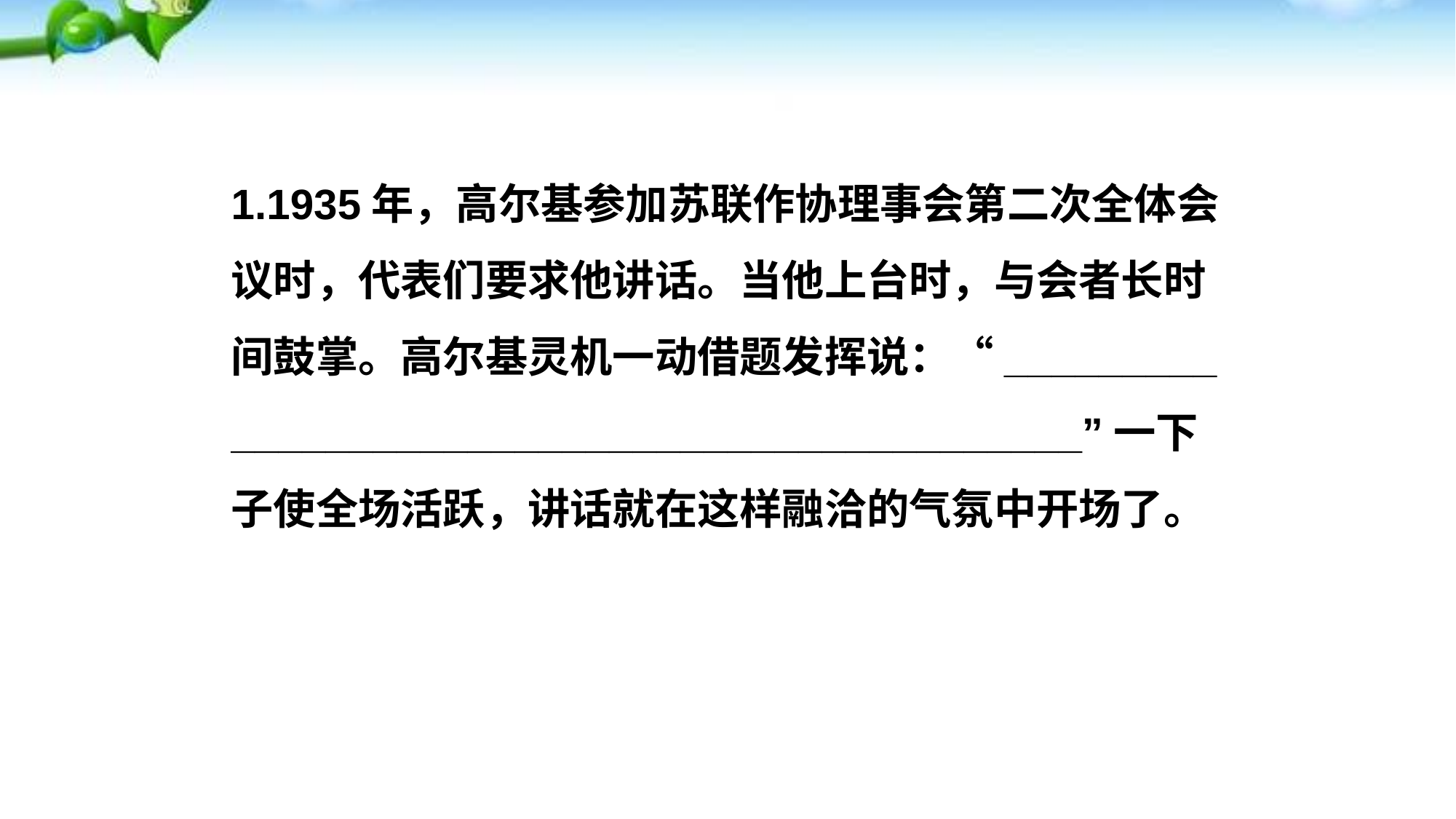

1.1935年，高尔基参加苏联作协理事会第二次全体会议时，代表们要求他讲话。当他上台时，与会者长时间鼓掌。高尔基灵机一动借题发挥说：“_________
____________________________________”一下子使全场活跃，讲话就在这样融洽的气氛中开场了。